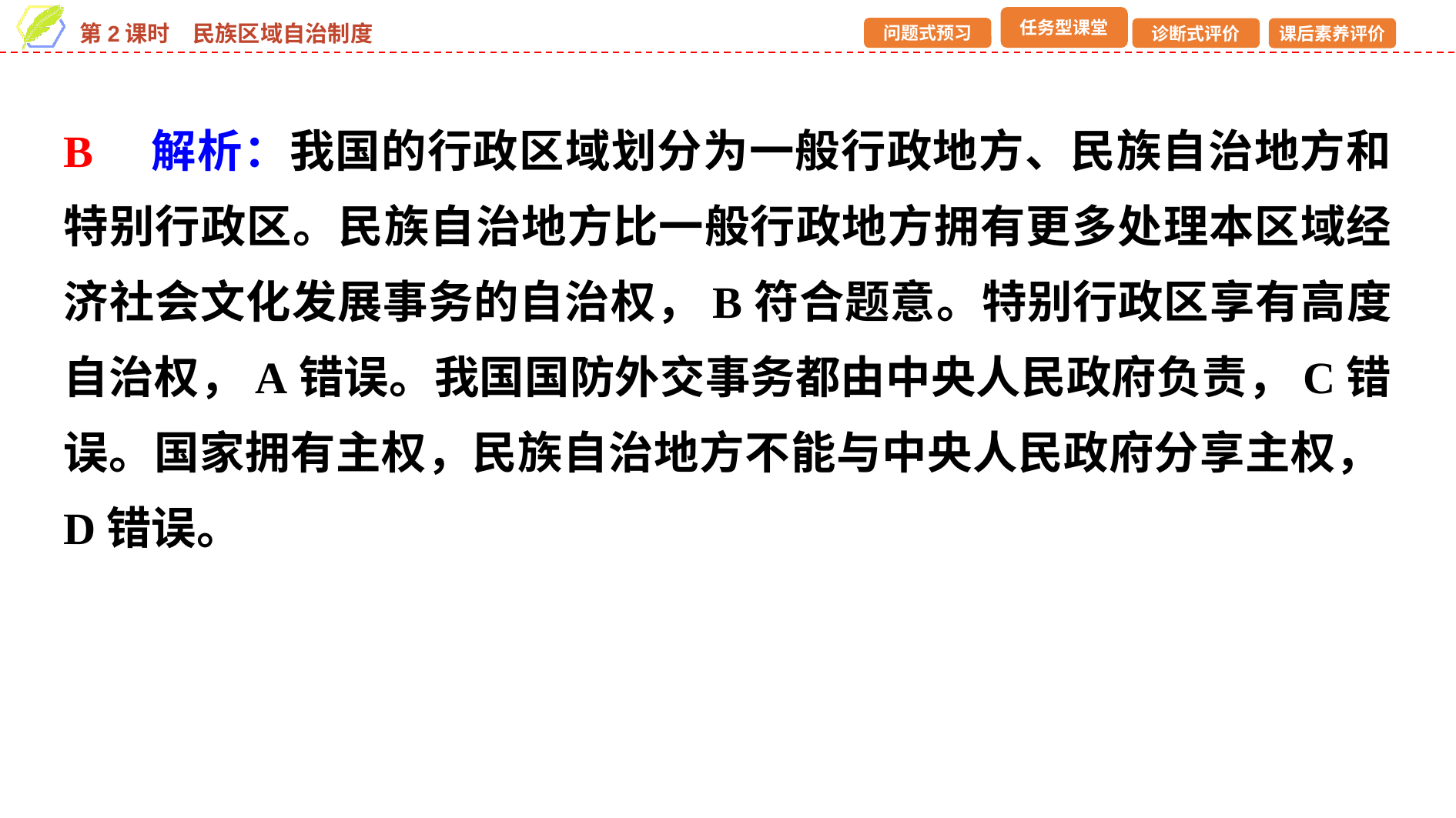

B　解析：我国的行政区域划分为一般行政地方、民族自治地方和特别行政区。民族自治地方比一般行政地方拥有更多处理本区域经济社会文化发展事务的自治权，B符合题意。特别行政区享有高度自治权，A错误。我国国防外交事务都由中央人民政府负责，C错误。国家拥有主权，民族自治地方不能与中央人民政府分享主权，D错误。